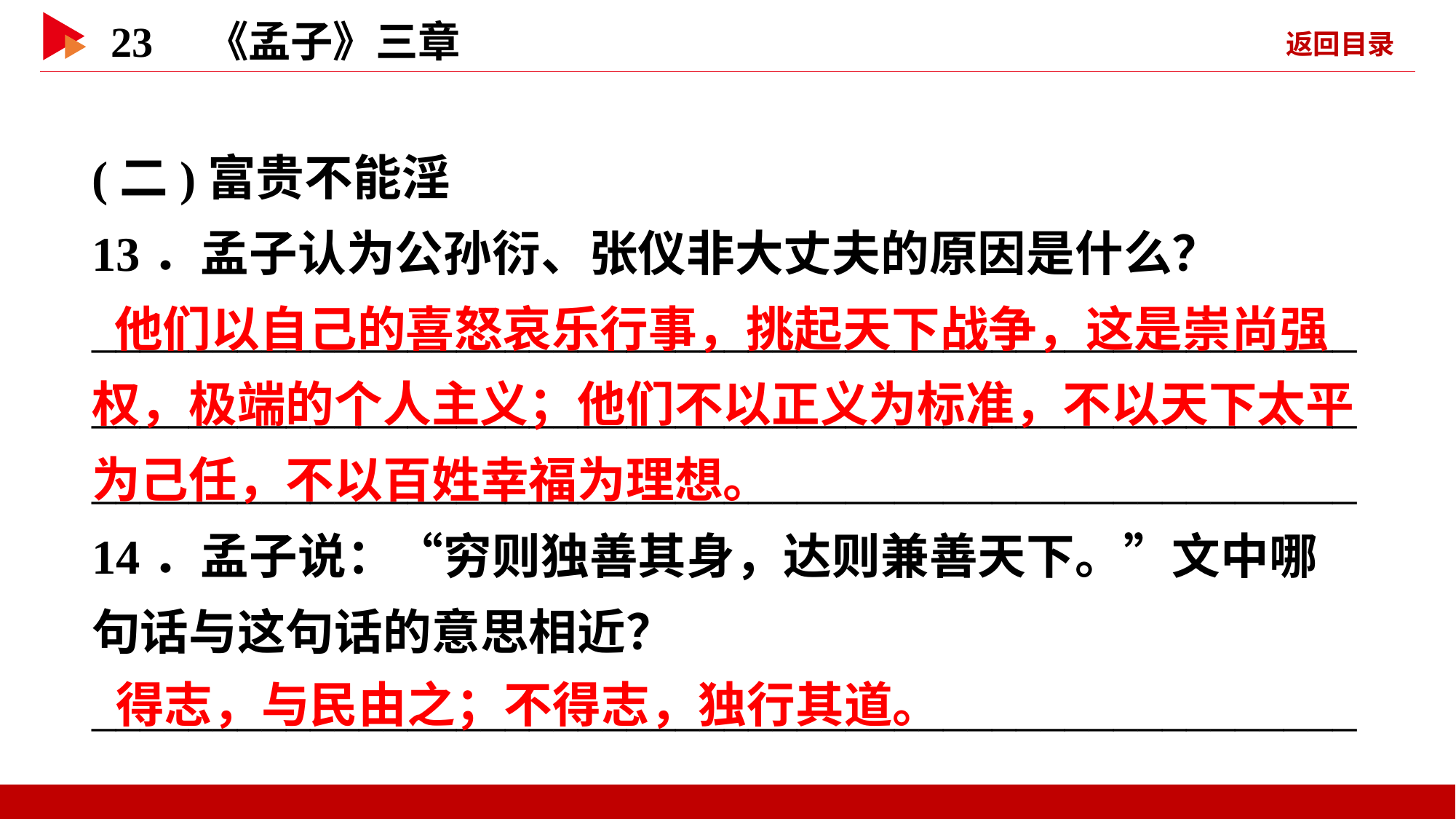

(二)富贵不能淫
13．孟子认为公孙衍、张仪非大丈夫的原因是什么？
____________________________________________________________________________________________________________________________________________________________
14．孟子说：“穷则独善其身，达则兼善天下。”文中哪句话与这句话的意思相近？
____________________________________________________
 他们以自己的喜怒哀乐行事，挑起天下战争，这是崇尚强权，极端的个人主义；他们不以正义为标准，不以天下太平为己任，不以百姓幸福为理想。
 得志，与民由之；不得志，独行其道。